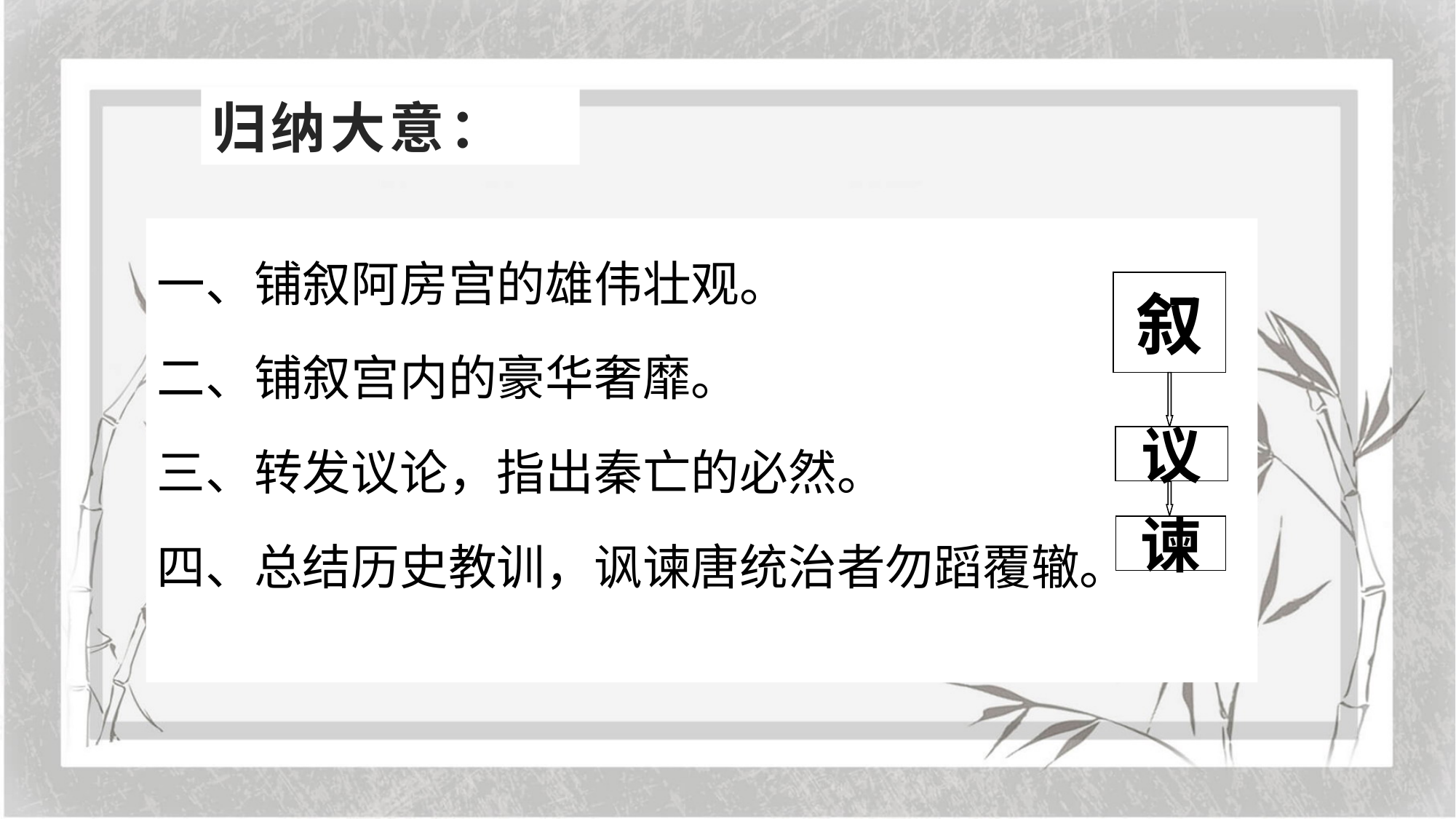

# 归纳大意：
一、铺叙阿房宫的雄伟壮观。
二、铺叙宫内的豪华奢靡。
三、转发议论，指出秦亡的必然。
四、总结历史教训，讽谏唐统治者勿蹈覆辙。

叙

议

谏